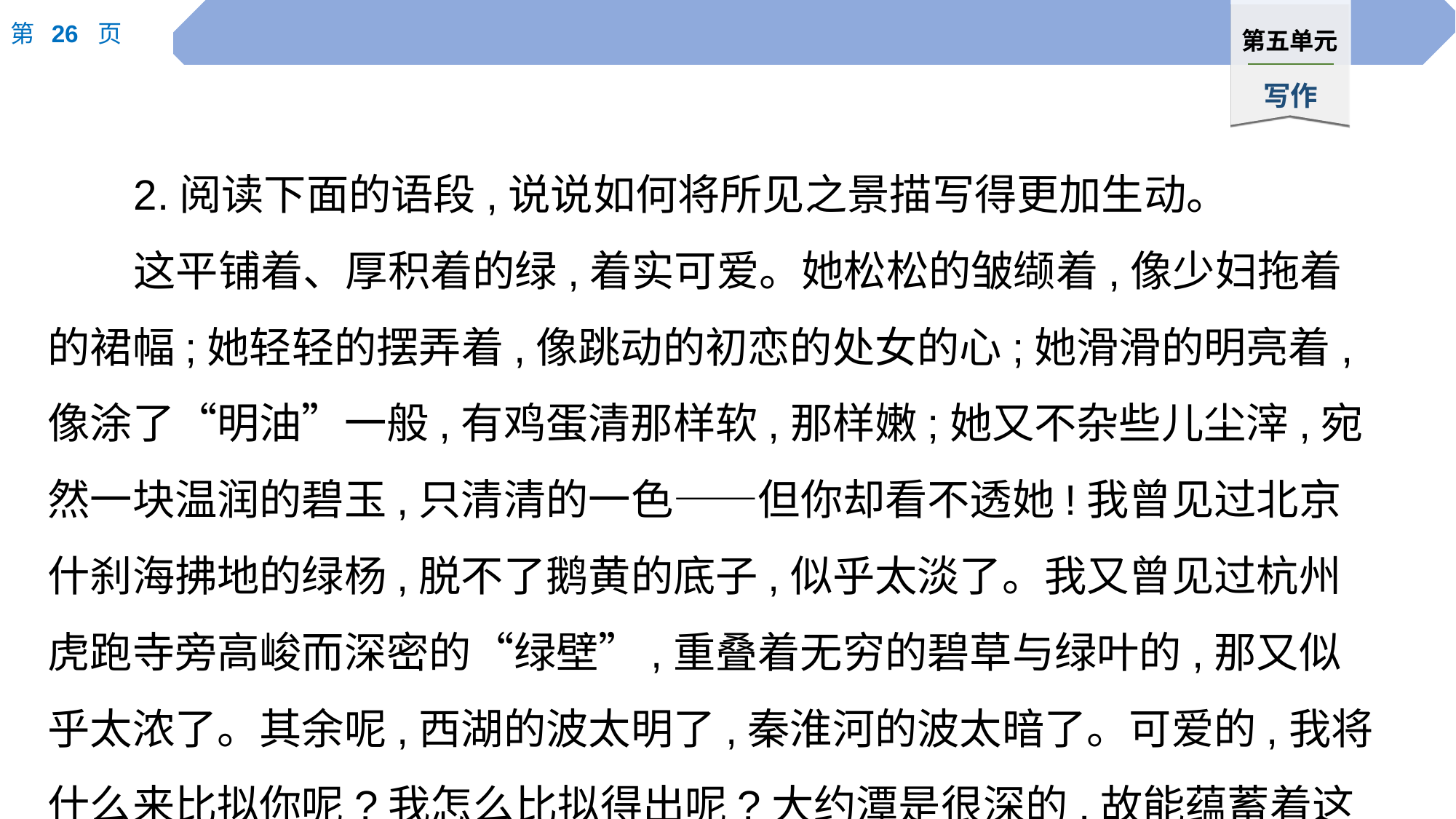

2.阅读下面的语段,说说如何将所见之景描写得更加生动。
这平铺着、厚积着的绿,着实可爱。她松松的皱缬着,像少妇拖着的裙幅;她轻轻的摆弄着,像跳动的初恋的处女的心;她滑滑的明亮着,像涂了“明油”一般,有鸡蛋清那样软,那样嫩;她又不杂些儿尘滓,宛然一块温润的碧玉,只清清的一色——但你却看不透她!我曾见过北京什刹海拂地的绿杨,脱不了鹅黄的底子,似乎太淡了。我又曾见过杭州虎跑寺旁高峻而深密的“绿壁”,重叠着无穷的碧草与绿叶的,那又似乎太浓了。其余呢,西湖的波太明了,秦淮河的波太暗了。可爱的,我将什么来比拟你呢?我怎么比拟得出呢?大约潭是很深的,故能蕴蓄着这样奇异的绿;仿佛蔚蓝的